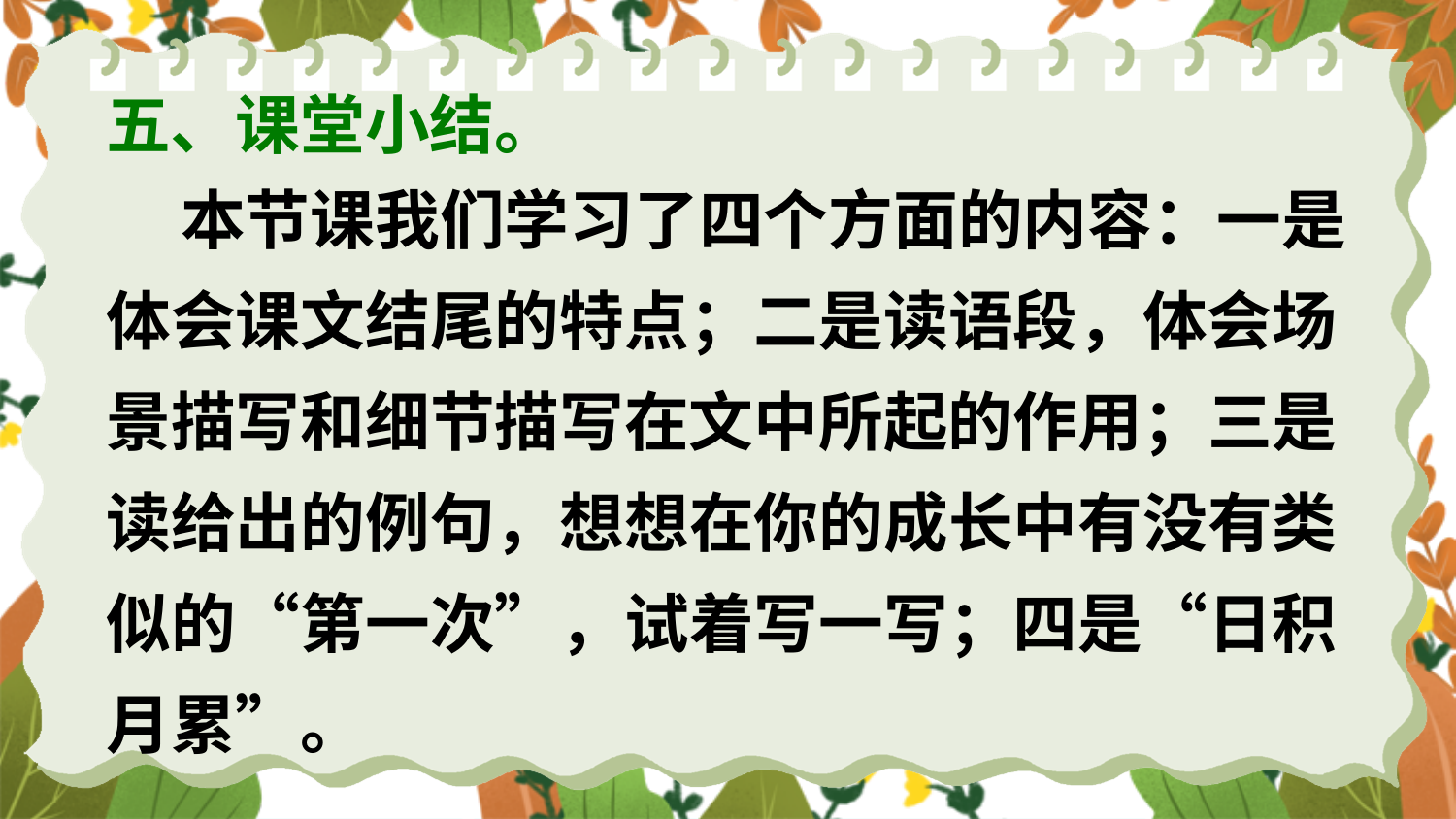

五、课堂小结。
    本节课我们学习了四个方面的内容：一是体会课文结尾的特点；二是读语段，体会场景描写和细节描写在文中所起的作用；三是读给出的例句，想想在你的成长中有没有类似的“第一次”，试着写一写；四是“日积月累”。